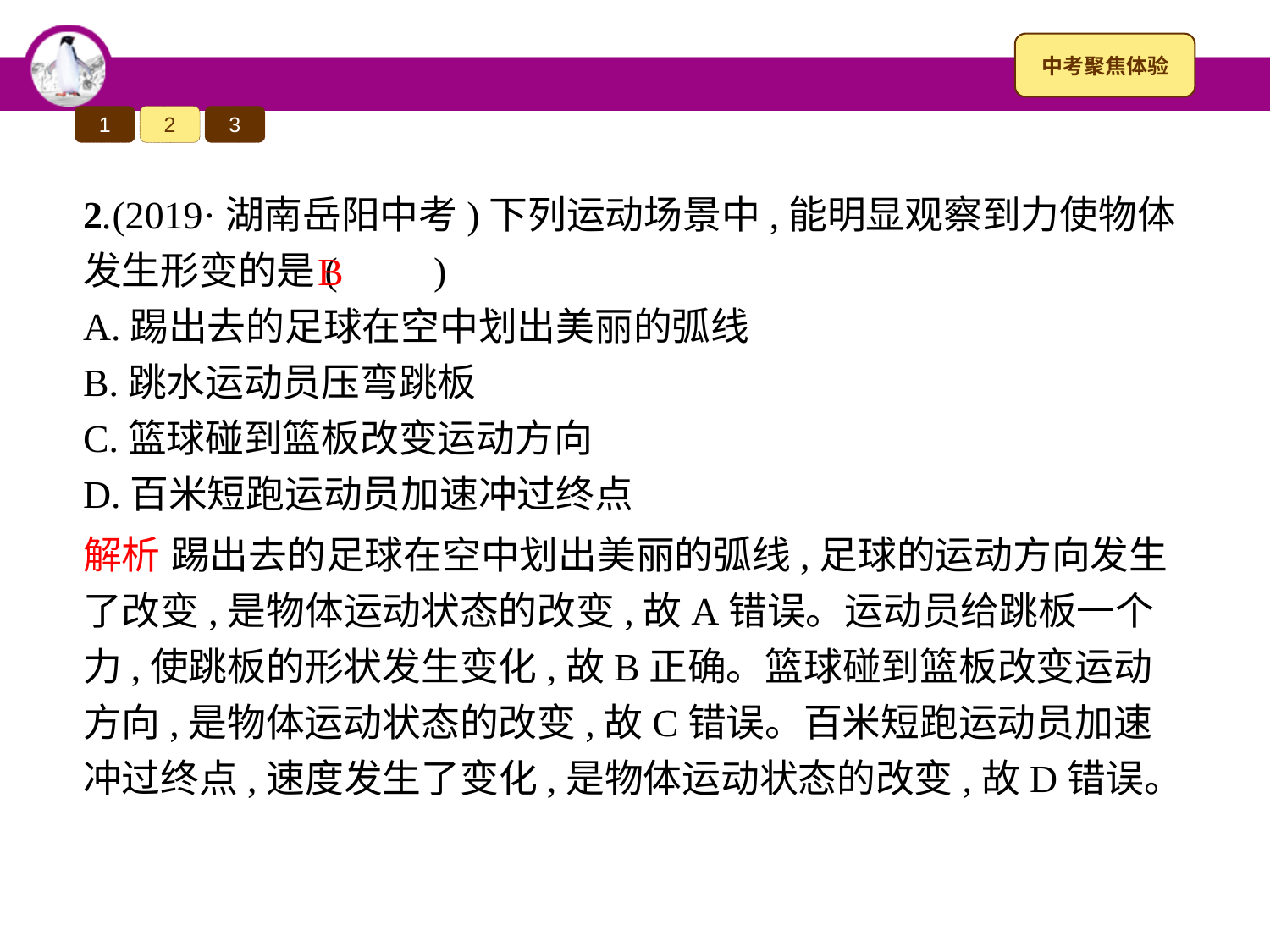

1
2
3
2.(2019·湖南岳阳中考)下列运动场景中,能明显观察到力使物体发生形变的是(　　)
A.踢出去的足球在空中划出美丽的弧线
B.跳水运动员压弯跳板
C.篮球碰到篮板改变运动方向
D.百米短跑运动员加速冲过终点
B
解析 踢出去的足球在空中划出美丽的弧线,足球的运动方向发生了改变,是物体运动状态的改变,故A错误。运动员给跳板一个力,使跳板的形状发生变化,故B正确。篮球碰到篮板改变运动方向,是物体运动状态的改变,故C错误。百米短跑运动员加速冲过终点,速度发生了变化,是物体运动状态的改变,故D错误。